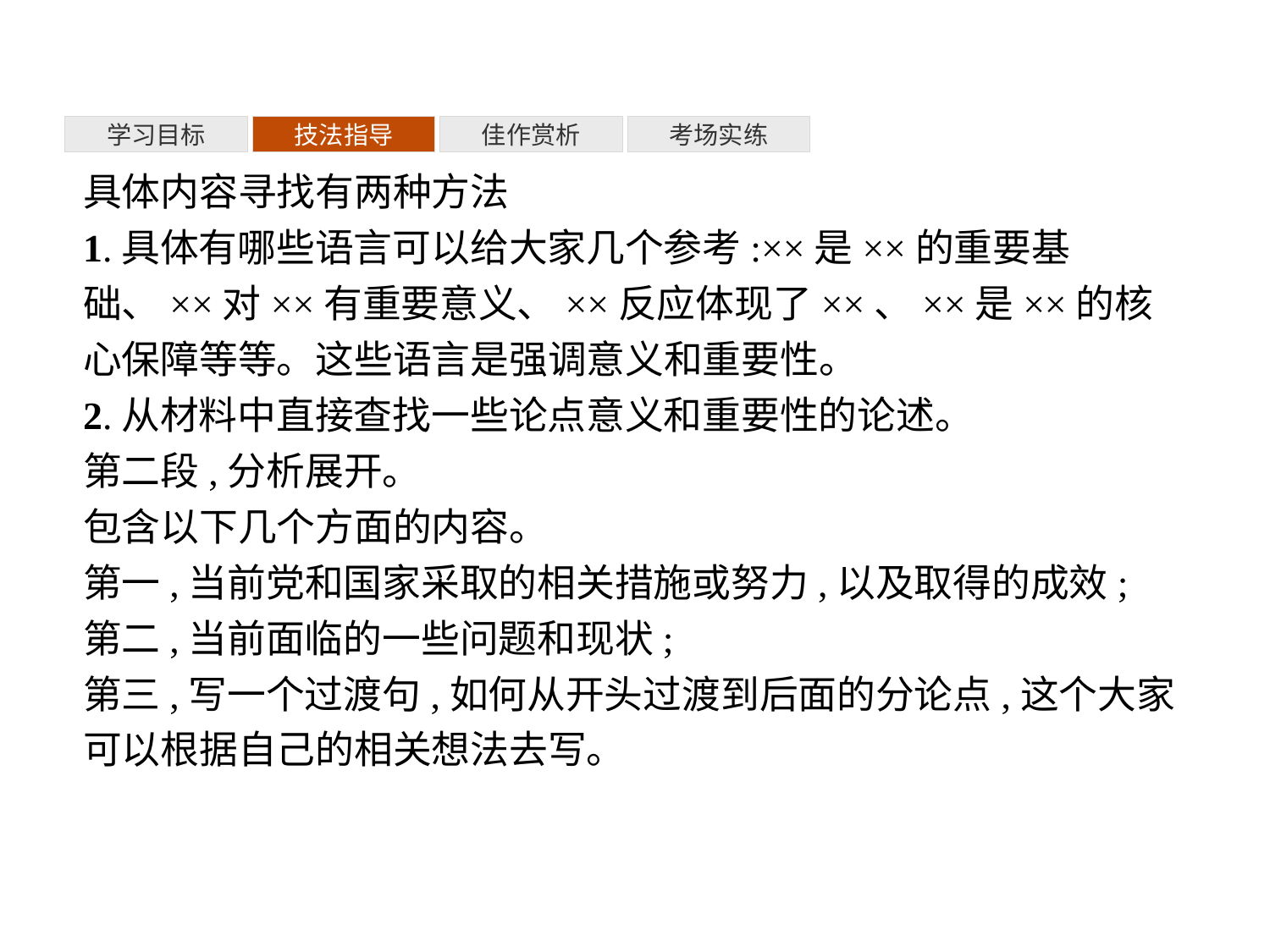

考场实练
学习目标
技法指导
佳作赏析
具体内容寻找有两种方法
1.具体有哪些语言可以给大家几个参考:××是××的重要基础、××对××有重要意义、××反应体现了××、××是××的核心保障等等。这些语言是强调意义和重要性。
2.从材料中直接查找一些论点意义和重要性的论述。
第二段,分析展开。
包含以下几个方面的内容。
第一,当前党和国家采取的相关措施或努力,以及取得的成效;
第二,当前面临的一些问题和现状;
第三,写一个过渡句,如何从开头过渡到后面的分论点,这个大家可以根据自己的相关想法去写。